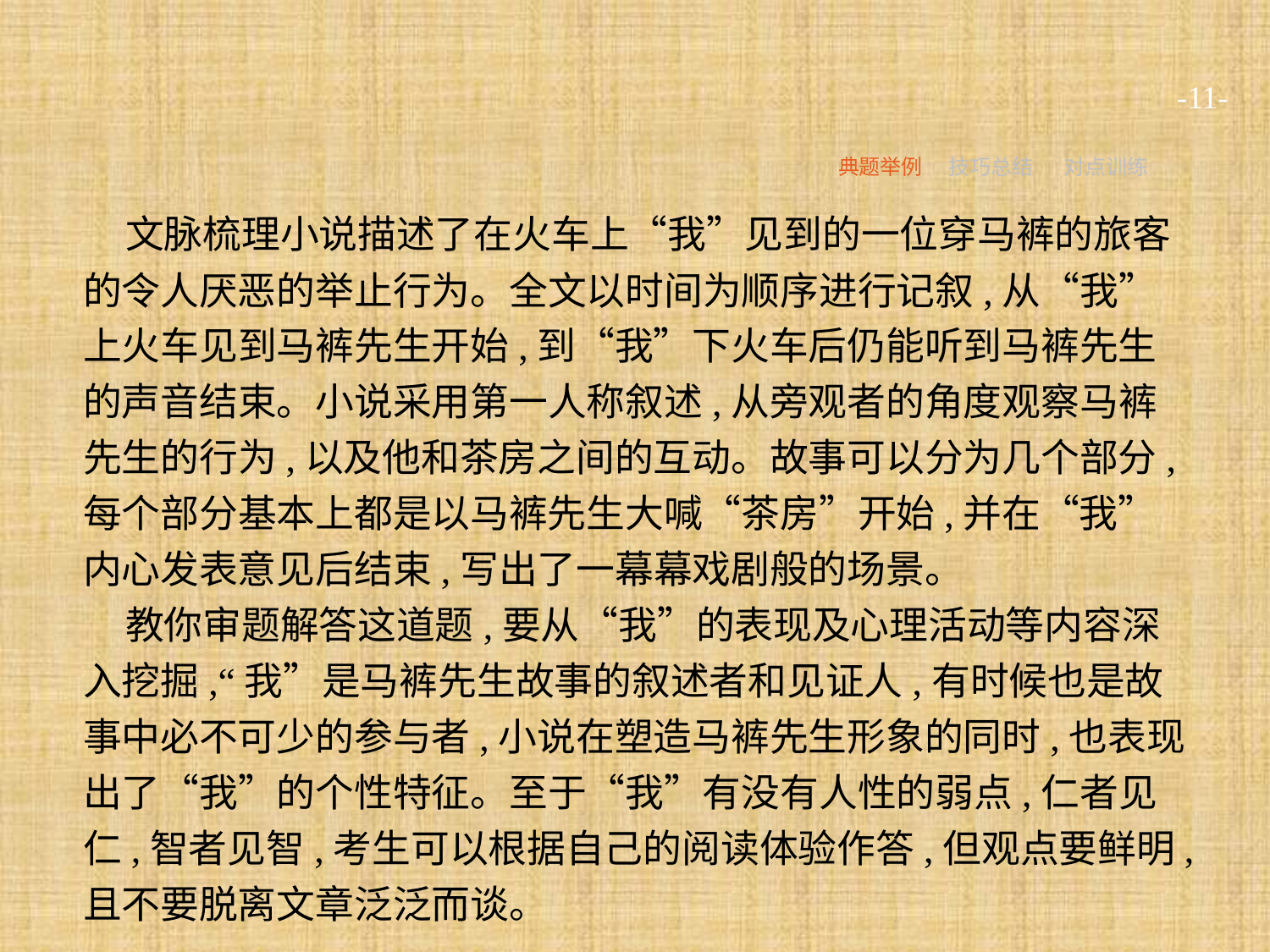

-11-
典题举例
技巧总结
对点训练
文脉梳理小说描述了在火车上“我”见到的一位穿马裤的旅客的令人厌恶的举止行为。全文以时间为顺序进行记叙,从“我”上火车见到马裤先生开始,到“我”下火车后仍能听到马裤先生的声音结束。小说采用第一人称叙述,从旁观者的角度观察马裤先生的行为,以及他和茶房之间的互动。故事可以分为几个部分,每个部分基本上都是以马裤先生大喊“茶房”开始,并在“我”内心发表意见后结束,写出了一幕幕戏剧般的场景。
教你审题解答这道题,要从“我”的表现及心理活动等内容深入挖掘,“我”是马裤先生故事的叙述者和见证人,有时候也是故事中必不可少的参与者,小说在塑造马裤先生形象的同时,也表现出了“我”的个性特征。至于“我”有没有人性的弱点,仁者见仁,智者见智,考生可以根据自己的阅读体验作答,但观点要鲜明,且不要脱离文章泛泛而谈。